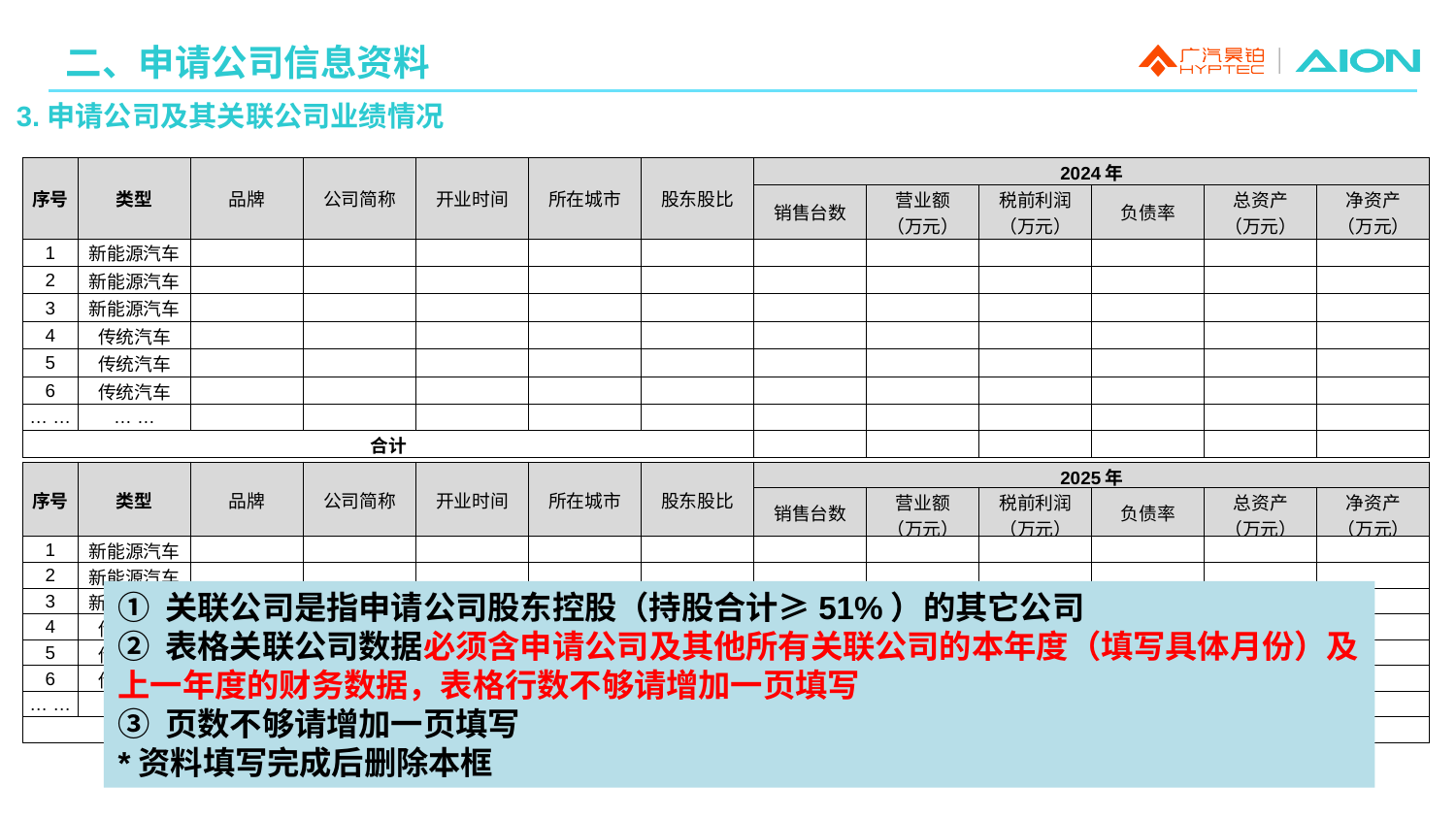

二、申请公司信息资料
3.申请公司及其关联公司业绩情况
| 序号 | 类型 | 品牌 | 公司简称 | 开业时间 | 所在城市 | 股东股比 | 2024年 |  |  |  |  |  |
| --- | --- | --- | --- | --- | --- | --- | --- | --- | --- | --- | --- | --- |
|  |  |  |  |  |  |  | 销售台数 | 营业额 （万元） | 税前利润 （万元） | 负债率 | 总资产 （万元） | 净资产 （万元） |
| 1 | 新能源汽车 |  |  |  |  |  |  |  |  |  |  |  |
| 2 | 新能源汽车 |  |  |  |  |  |  |  |  |  |  |  |
| 3 | 新能源汽车 |  |  |  |  |  |  |  |  |  |  |  |
| 4 | 传统汽车 |  |  |  |  |  |  |  |  |  |  |  |
| 5 | 传统汽车 |  |  |  |  |  |  |  |  |  |  |  |
| 6 | 传统汽车 |  |  |  |  |  |  |  |  |  |  |  |
| … … | … … |  |  |  |  |  |  |  |  |  |  |  |
| 合计 |  |  |  |  |  |  |  |  |  |  |  |  |
| 序号 | 类型 | 品牌 | 公司简称 | 开业时间 | 所在城市 | 股东股比 | 2025年 |  |  |  |  |  |
| --- | --- | --- | --- | --- | --- | --- | --- | --- | --- | --- | --- | --- |
|  |  |  |  |  |  |  | 销售台数 | 营业额 （万元） | 税前利润 （万元） | 负债率 | 总资产 （万元） | 净资产 （万元） |
| 1 | 新能源汽车 |  |  |  |  |  |  |  |  |  |  |  |
| 2 | 新能源汽车 |  |  |  |  |  |  |  |  |  |  |  |
| 3 | 新能源汽车 |  |  |  |  |  |  |  |  |  |  |  |
| 4 | 传统汽车 |  |  |  |  |  |  |  |  |  |  |  |
| 5 | 传统汽车 |  |  |  |  |  |  |  |  |  |  |  |
| 6 | 传统汽车 |  |  |  |  |  |  |  |  |  |  |  |
| … … | … … |  |  |  |  |  |  |  |  |  |  |  |
| 合计 |  |  |  |  |  |  |  |  |  |  |  |  |
① 关联公司是指申请公司股东控股（持股合计≥51%）的其它公司
② 表格关联公司数据必须含申请公司及其他所有关联公司的本年度（填写具体月份）及上一年度的财务数据，表格行数不够请增加一页填写
③ 页数不够请增加一页填写
*资料填写完成后删除本框